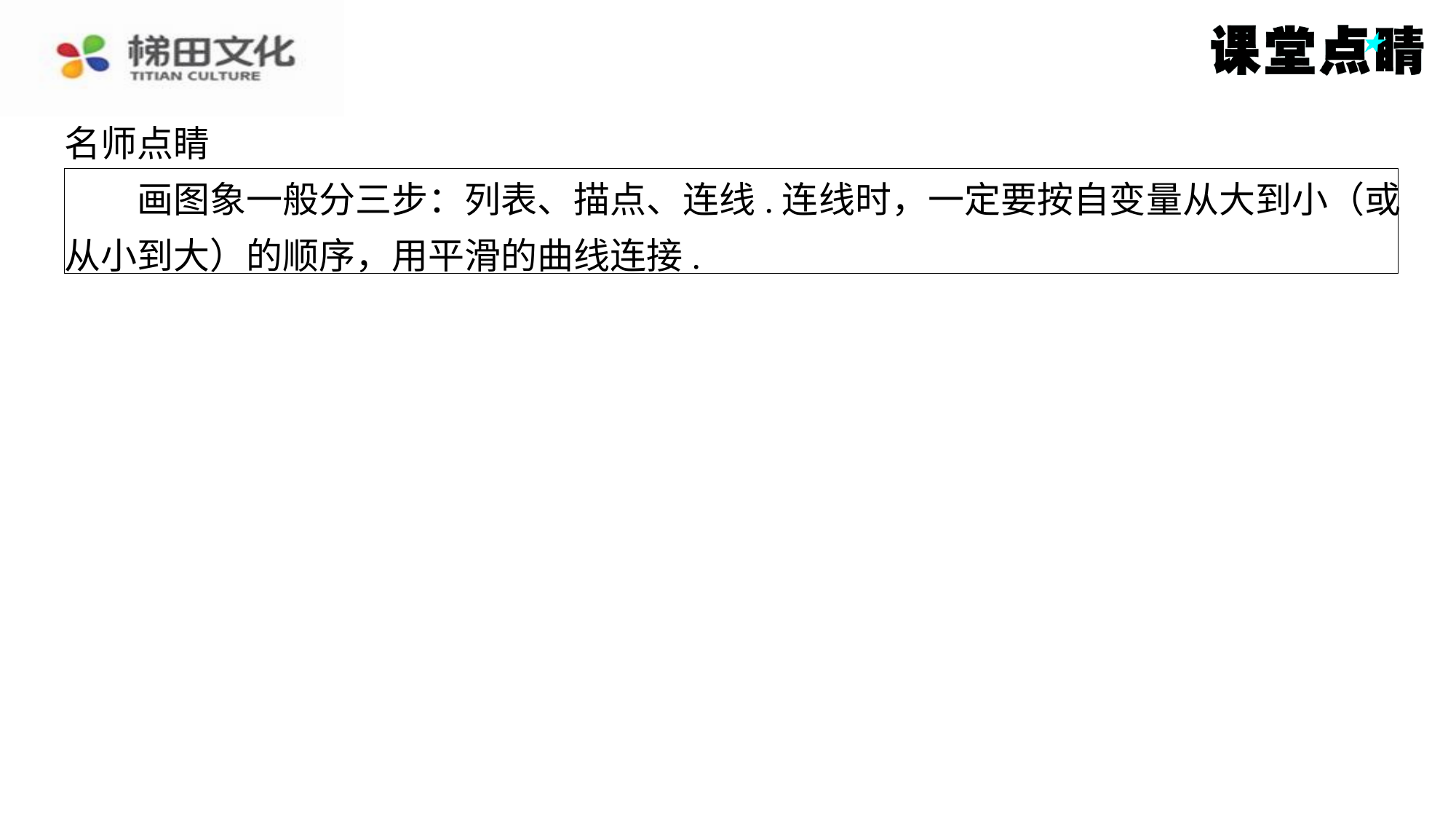

名师点睛
　　画图象一般分三步：列表、描点、连线.连线时，一定要按自变量从大到小（或
从小到大）的顺序，用平滑的曲线连接.